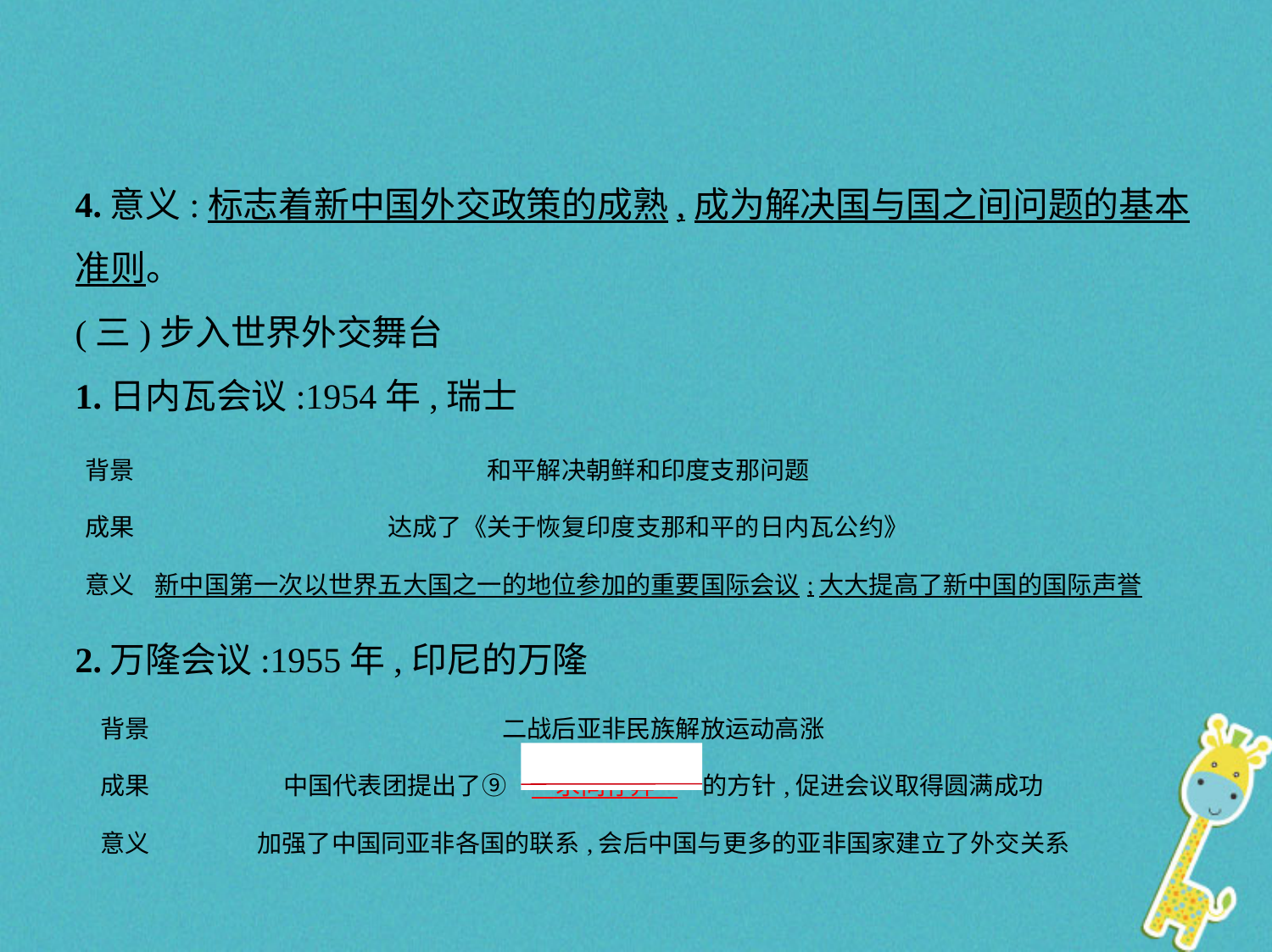

4.意义:标志着新中国外交政策的成熟,成为解决国与国之间问题的基本
准则。
(三)步入世界外交舞台
1.日内瓦会议:1954年,瑞士
| 背景 | 和平解决朝鲜和印度支那问题 |
| --- | --- |
| 成果 | 达成了《关于恢复印度支那和平的日内瓦公约》 |
| 意义 | 新中国第一次以世界五大国之一的地位参加的重要国际会议;大大提高了新中国的国际声誉 |
2.万隆会议:1955年,印尼的万隆
| 背景 | 二战后亚非民族解放运动高涨 |
| --- | --- |
| 成果 | 中国代表团提出了⑨“　求同存异    ”的方针,促进会议取得圆满成功 |
| 意义 | 加强了中国同亚非各国的联系,会后中国与更多的亚非国家建立了外交关系 |